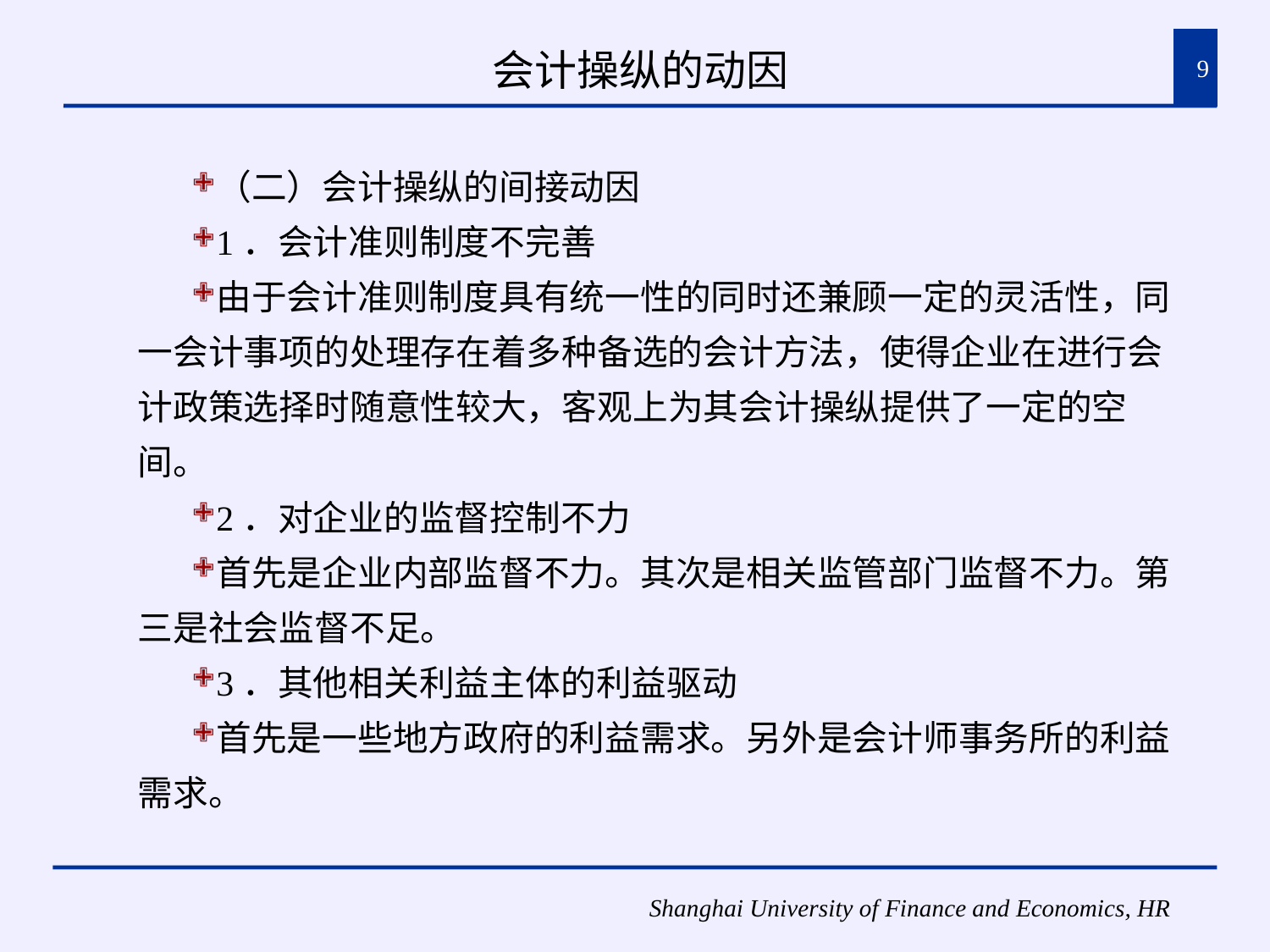

# 会计操纵的动因
9
（二）会计操纵的间接动因
1．会计准则制度不完善
由于会计准则制度具有统一性的同时还兼顾一定的灵活性，同一会计事项的处理存在着多种备选的会计方法，使得企业在进行会计政策选择时随意性较大，客观上为其会计操纵提供了一定的空间。
2．对企业的监督控制不力
首先是企业内部监督不力。其次是相关监管部门监督不力。第三是社会监督不足。
3．其他相关利益主体的利益驱动
首先是一些地方政府的利益需求。另外是会计师事务所的利益需求。